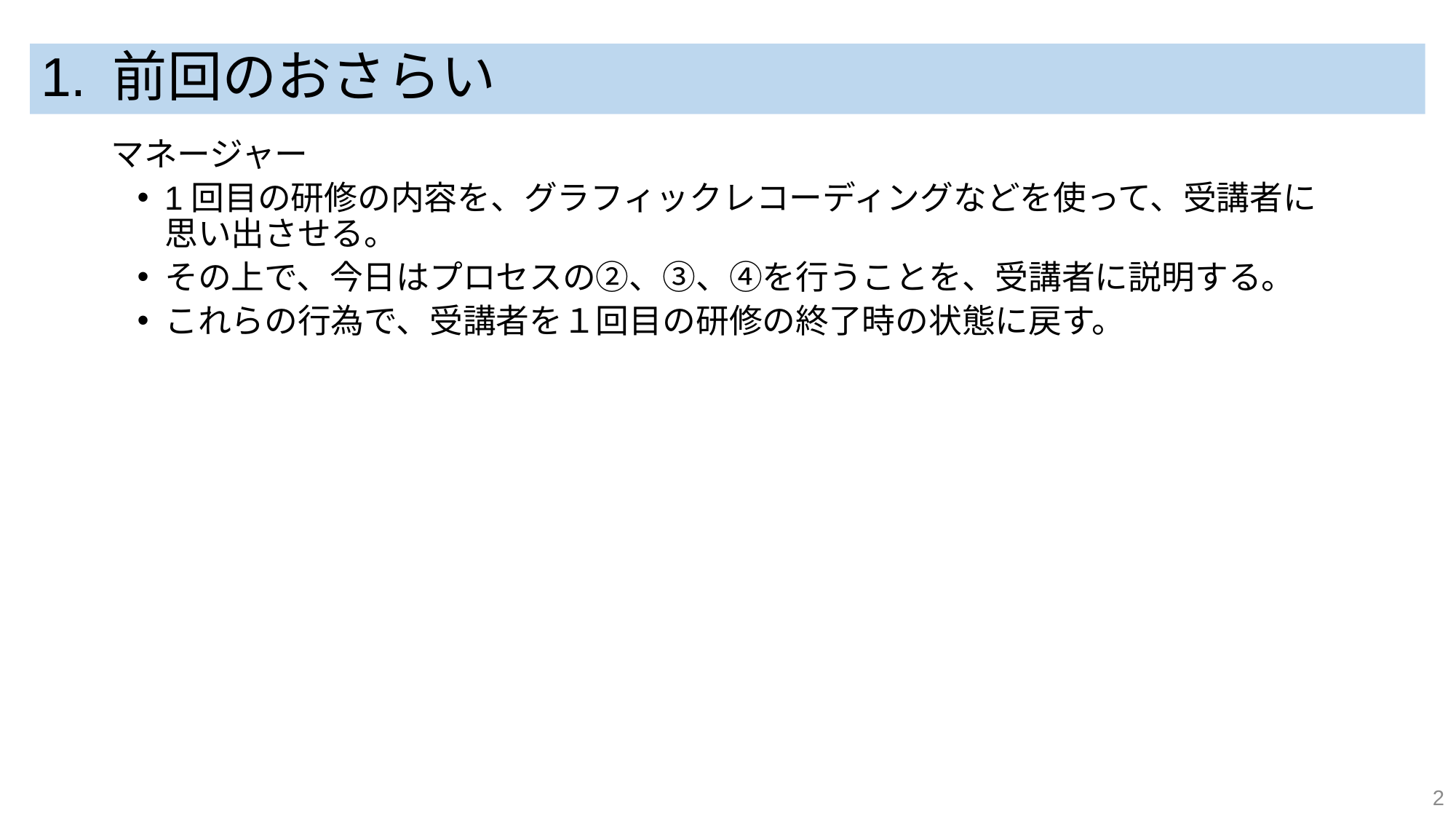

# 1. 前回のおさらい
マネージャー
1回目の研修の内容を、グラフィックレコーディングなどを使って、受講者に思い出させる。
その上で、今日はプロセスの②、③、④を行うことを、受講者に説明する。
これらの行為で、受講者を１回目の研修の終了時の状態に戻す。
2